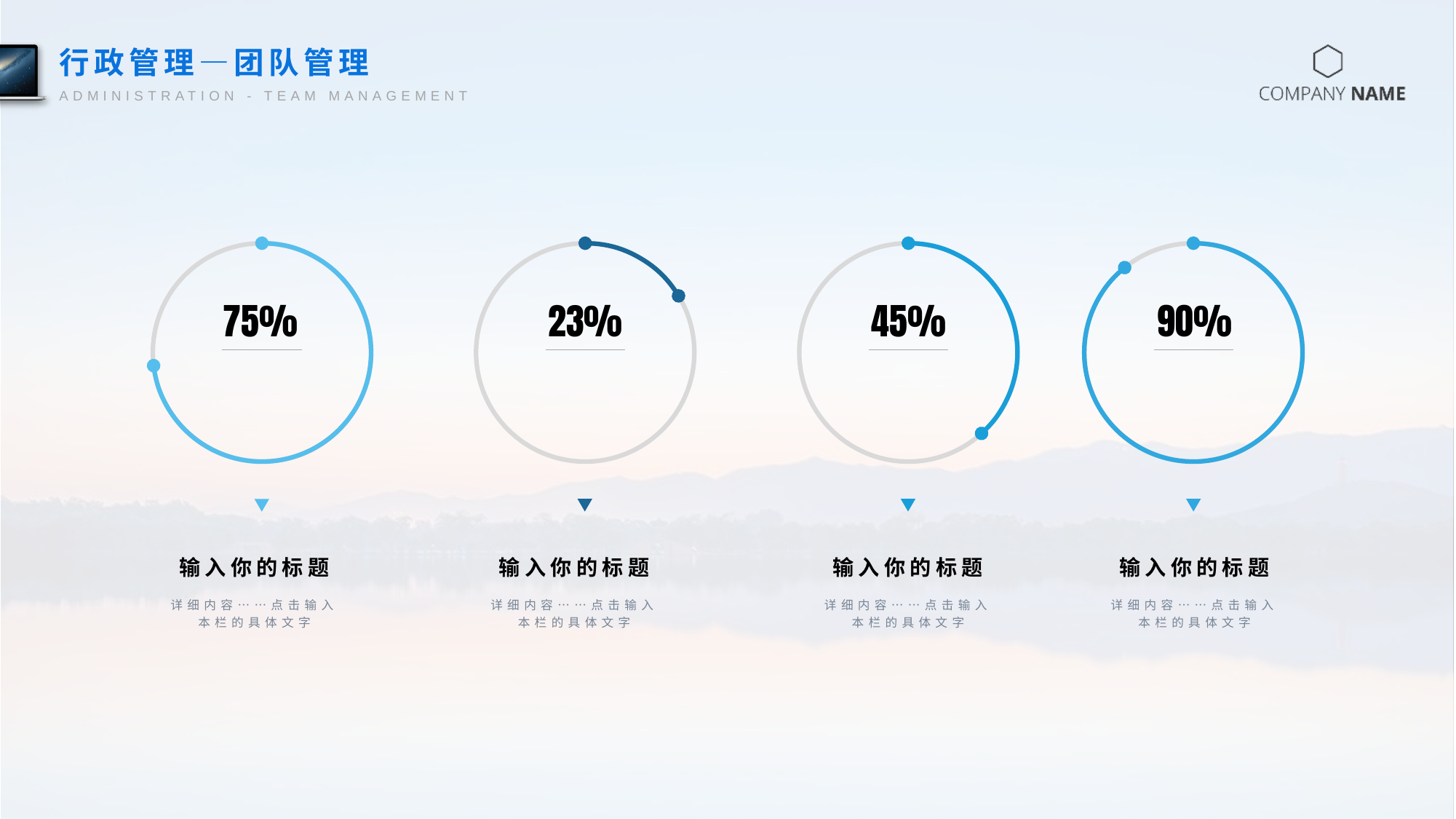

行政管理—团队管理
ADMINISTRATION - TEAM MANAGEMENT

75%
23%
45%
90%

输入你的标题
详细内容……点击输入本栏的具体文字
输入你的标题
详细内容……点击输入本栏的具体文字
输入你的标题
详细内容……点击输入本栏的具体文字
输入你的标题
详细内容……点击输入本栏的具体文字